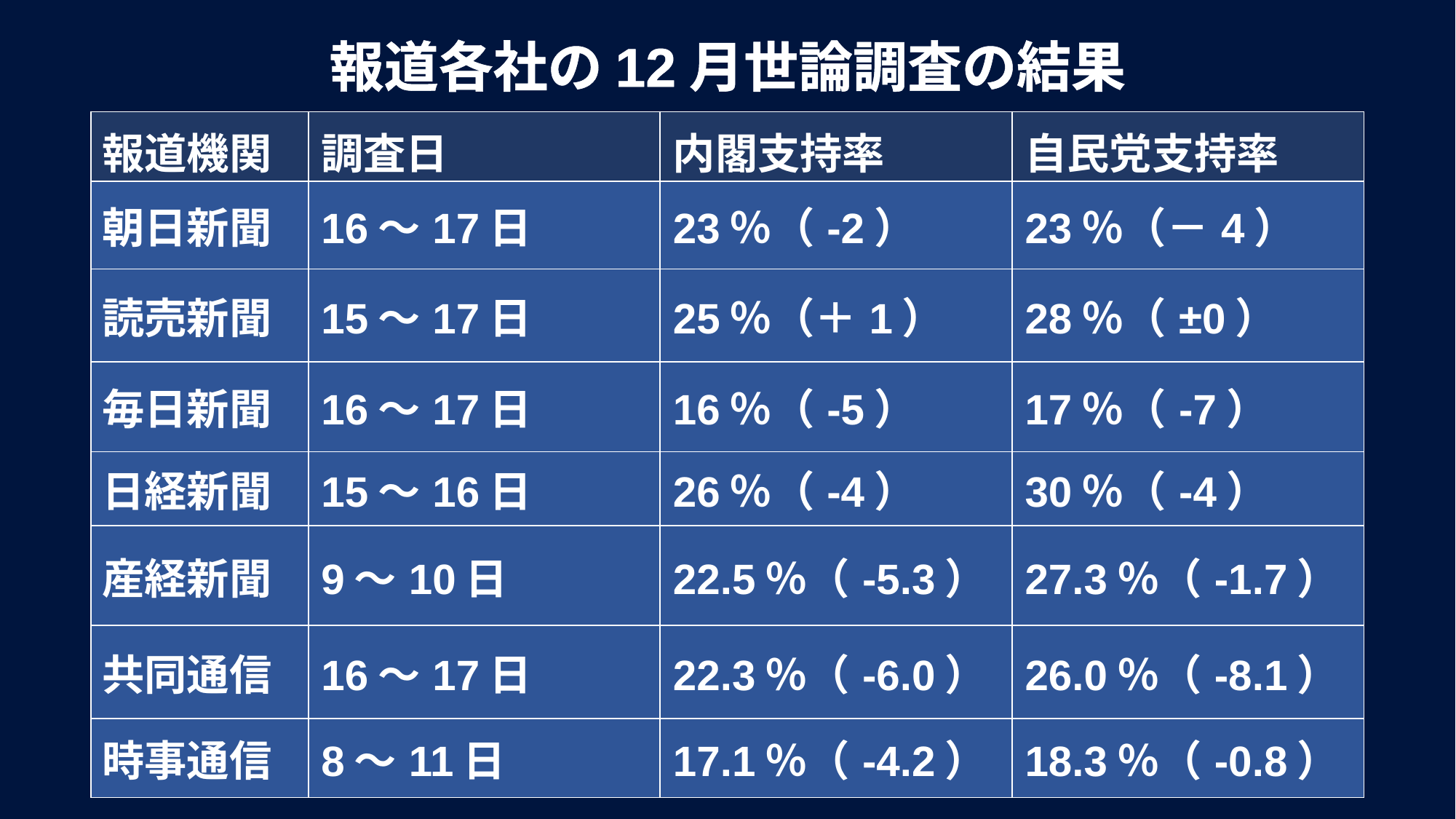

報道各社の12月世論調査の結果
| 報道機関 | 調査日 | 内閣支持率 | 自民党支持率 |
| --- | --- | --- | --- |
| 朝日新聞 | 16～17日 | 23％（-2） | 23％（－4） |
| 読売新聞 | 15～17日 | 25％（＋1） | 28％（±0） |
| 毎日新聞 | 16～17日 | 16％（-5） | 17％（-7） |
| 日経新聞 | 15～16日 | 26％（-4） | 30％（-4） |
| 産経新聞 | 9～10日 | 22.5％（-5.3） | 27.3％（-1.7） |
| 共同通信 | 16～17日 | 22.3％（-6.0） | 26.0％（-8.1） |
| 時事通信 | 8～11日 | 17.1％（-4.2） | 18.3％（-0.8） |